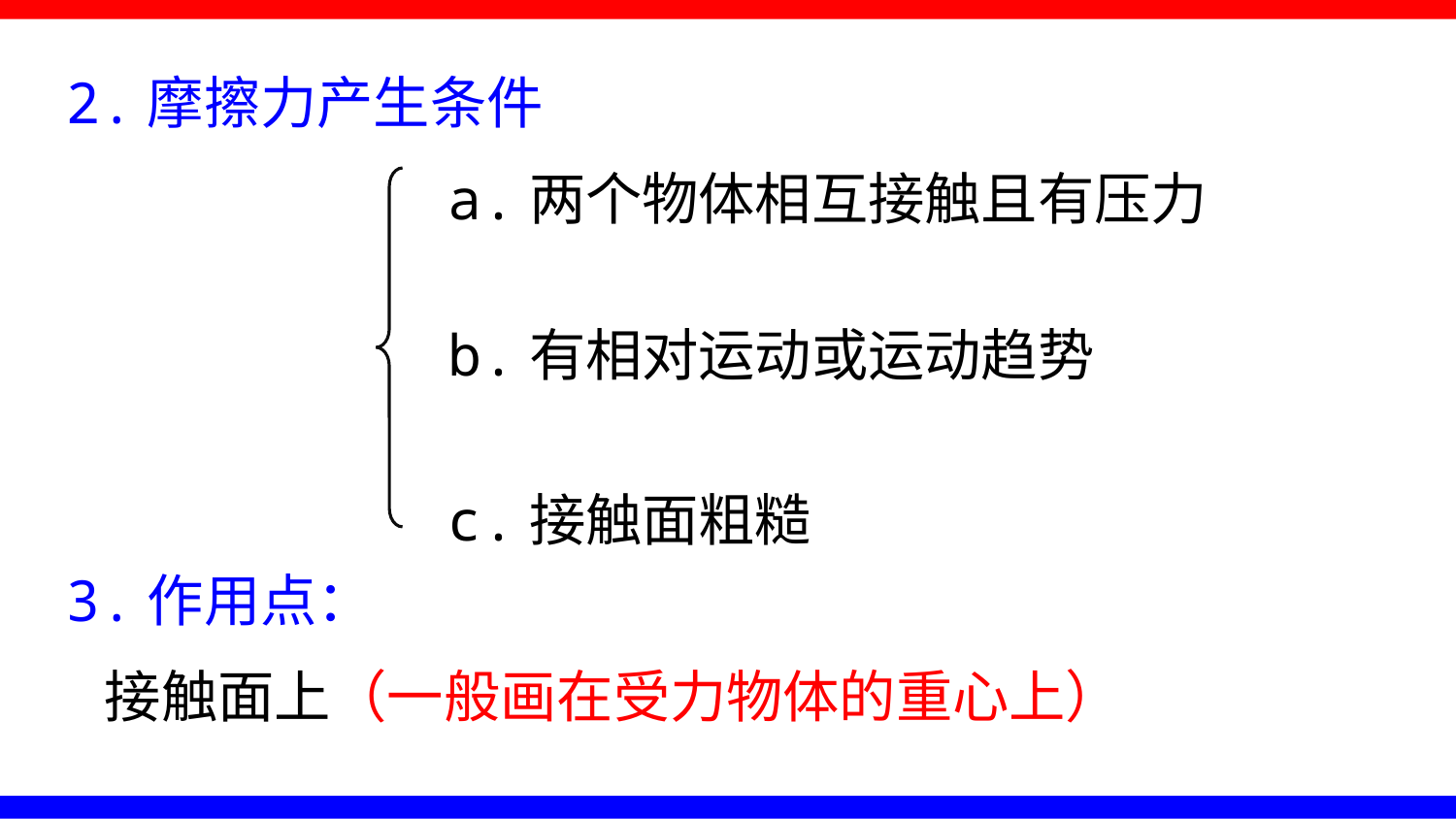

2.摩擦力产生条件
a.两个物体相互接触且有压力

b.有相对运动或运动趋势
c.接触面粗糙
3.作用点：
  接触面上（一般画在受力物体的重心上）